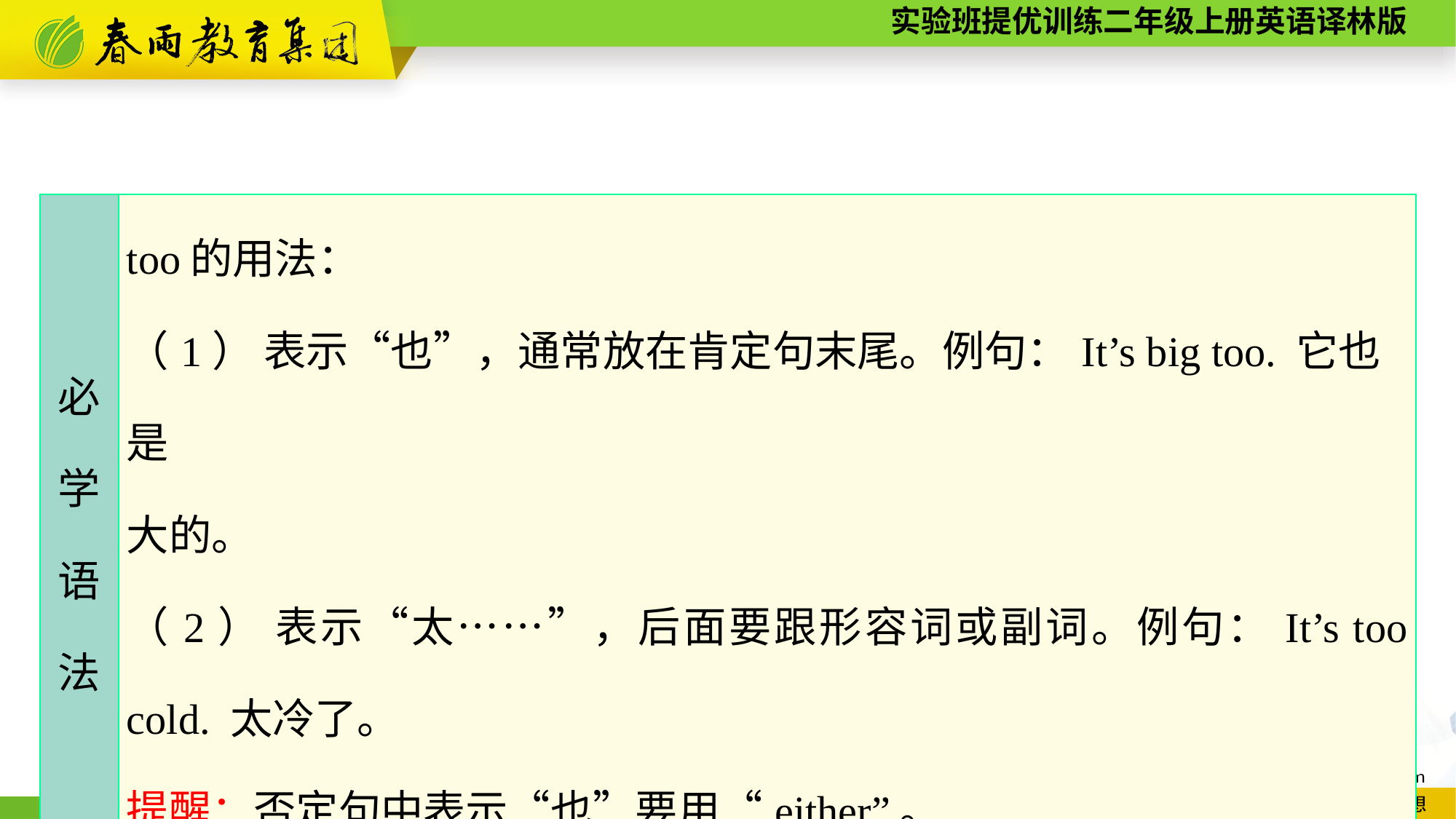

| 必 学 语 法 | too的用法： （1） 表示“也”，通常放在肯定句末尾。例句：It’s big too. 它也是 大的。 （2） 表示“太……”，后面要跟形容词或副词。例句：It’s too cold. 太冷了。 提醒：否定句中表示“也”要用“either”。 |
| --- | --- |